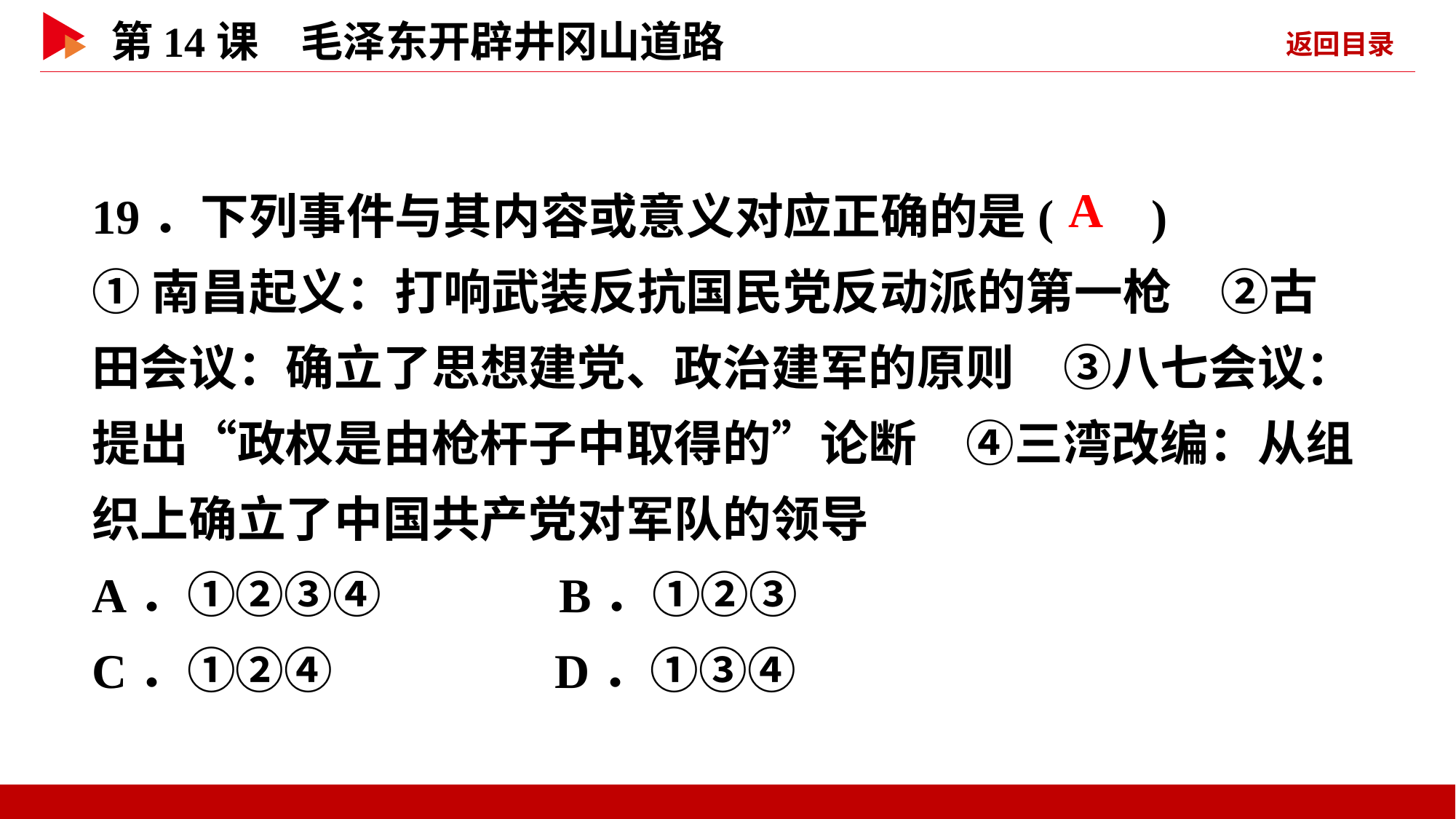

19．下列事件与其内容或意义对应正确的是(        )
①南昌起义：打响武装反抗国民党反动派的第一枪　②古田会议：确立了思想建党、政治建军的原则　③八七会议：提出“政权是由枪杆子中取得的”论断　④三湾改编：从组织上确立了中国共产党对军队的领导
A．①②③④               B．①②③
C．①②④                   D．①③④
   A